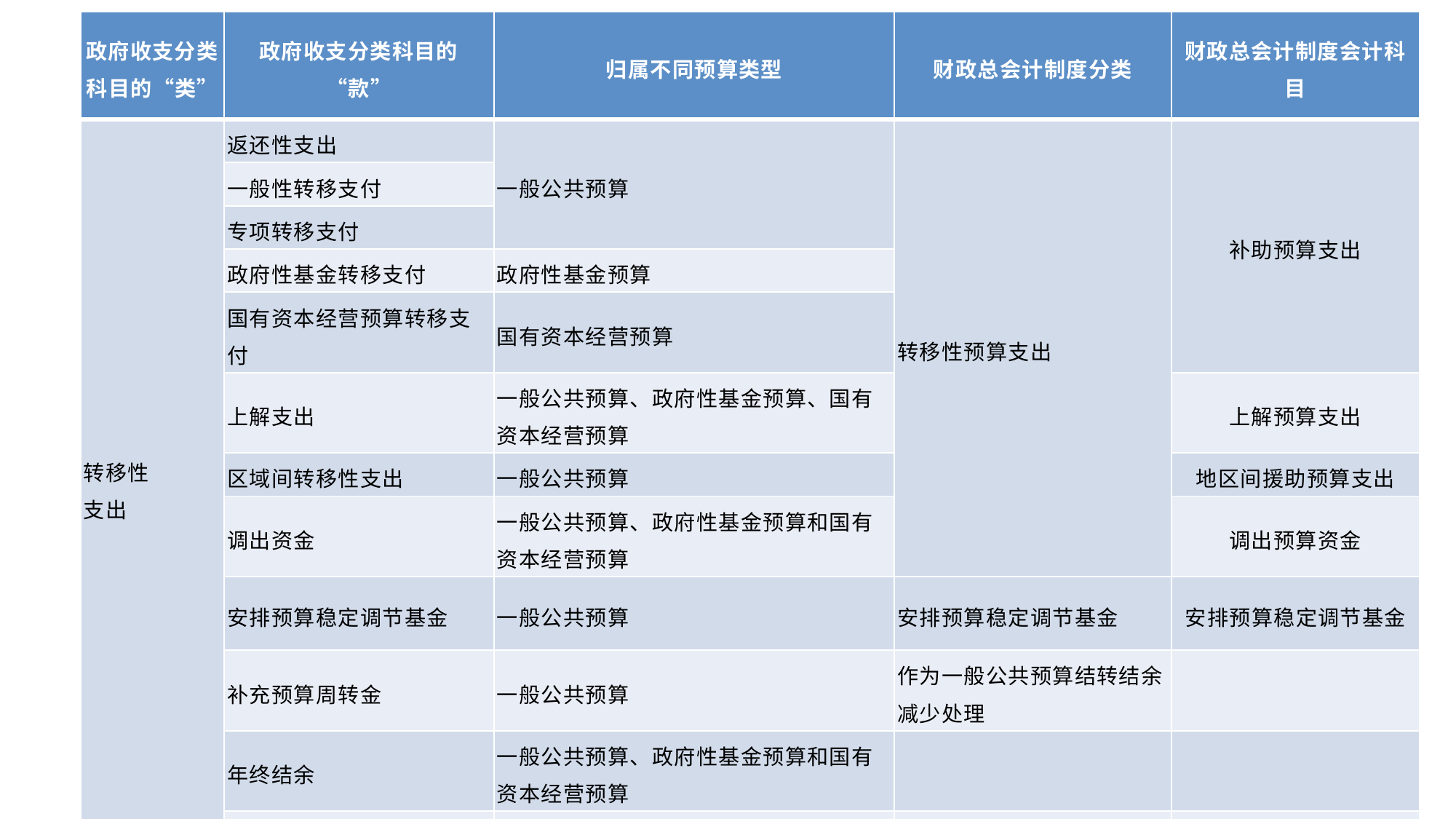

| 政府收支分类科目的“类” | 政府收支分类科目的“款” | 归属不同预算类型 | 财政总会计制度分类 | 财政总会计制度会计科目 |
| --- | --- | --- | --- | --- |
| 转移性 支出 | 返还性支出 | 一般公共预算 | 转移性预算支出 | 补助预算支出 |
|  | 一般性转移支付 |  |  |  |
|  | 专项转移支付 |  |  |  |
|  | 政府性基金转移支付 | 政府性基金预算 |  |  |
|  | 国有资本经营预算转移支付 | 国有资本经营预算 |  |  |
|  | 上解支出 | 一般公共预算、政府性基金预算、国有资本经营预算 |  | 上解预算支出 |
|  | 区域间转移性支出 | 一般公共预算 |  | 地区间援助预算支出 |
|  | 调出资金 | 一般公共预算、政府性基金预算和国有资本经营预算 |  | 调出预算资金 |
|  | 安排预算稳定调节基金 | 一般公共预算 | 安排预算稳定调节基金 | 安排预算稳定调节基金 |
|  | 补充预算周转金 | 一般公共预算 | 作为一般公共预算结转结余减少处理 |  |
|  | 年终结余 | 一般公共预算、政府性基金预算和国有资本经营预算 |  |  |
|  | 债务转贷支出 | 一般公共预算和政府性基金预算 | 债务转贷预算支出 | 债务转贷预算支出 |